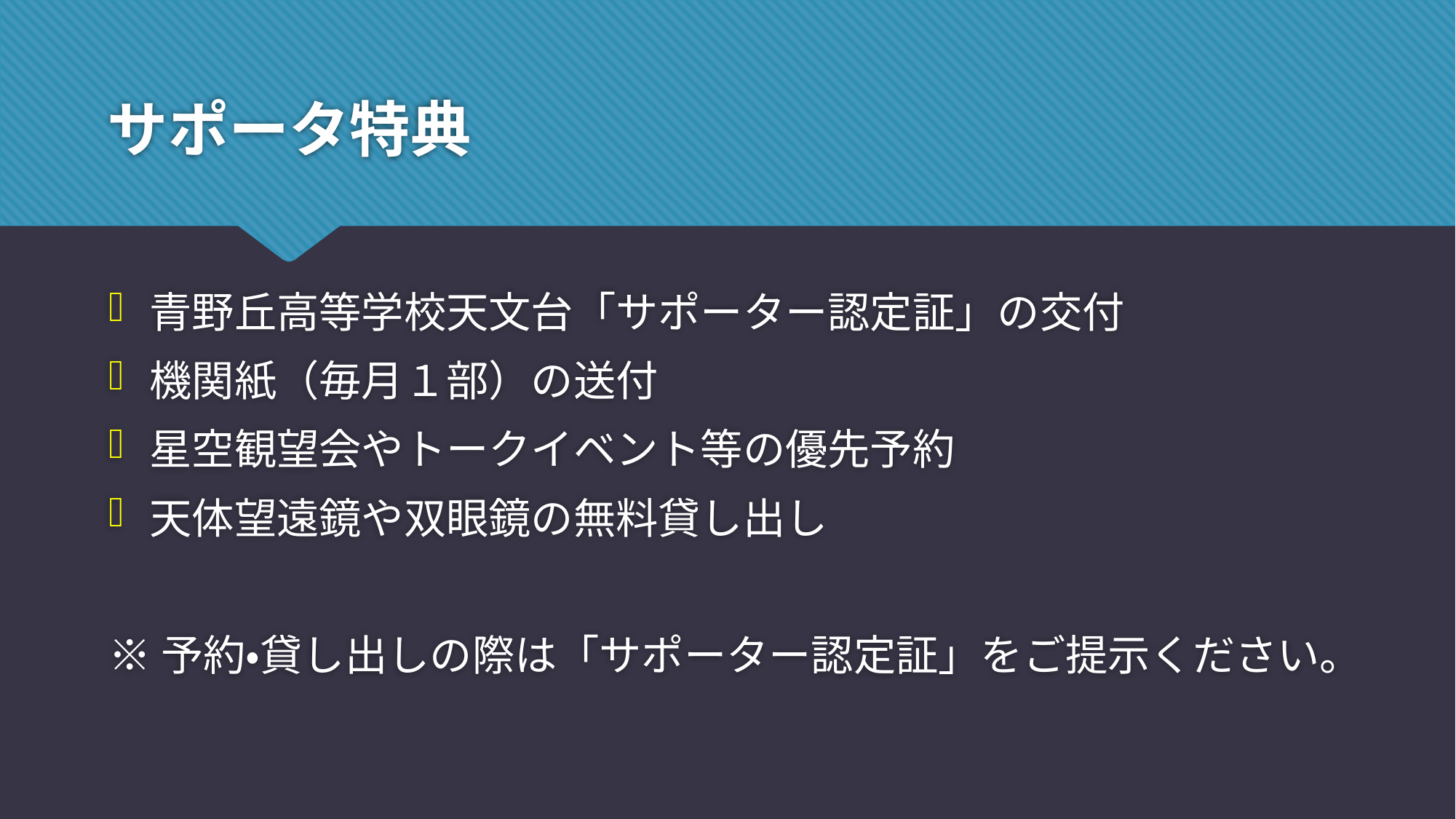

# サポータ特典
青野丘高等学校天文台「サポーター認定証」の交付
機関紙（毎月１部）の送付
星空観望会やトークイベント等の優先予約
天体望遠鏡や双眼鏡の無料貸し出し

※予約・貸し出しの際は「サポーター認定証」をご提示ください。